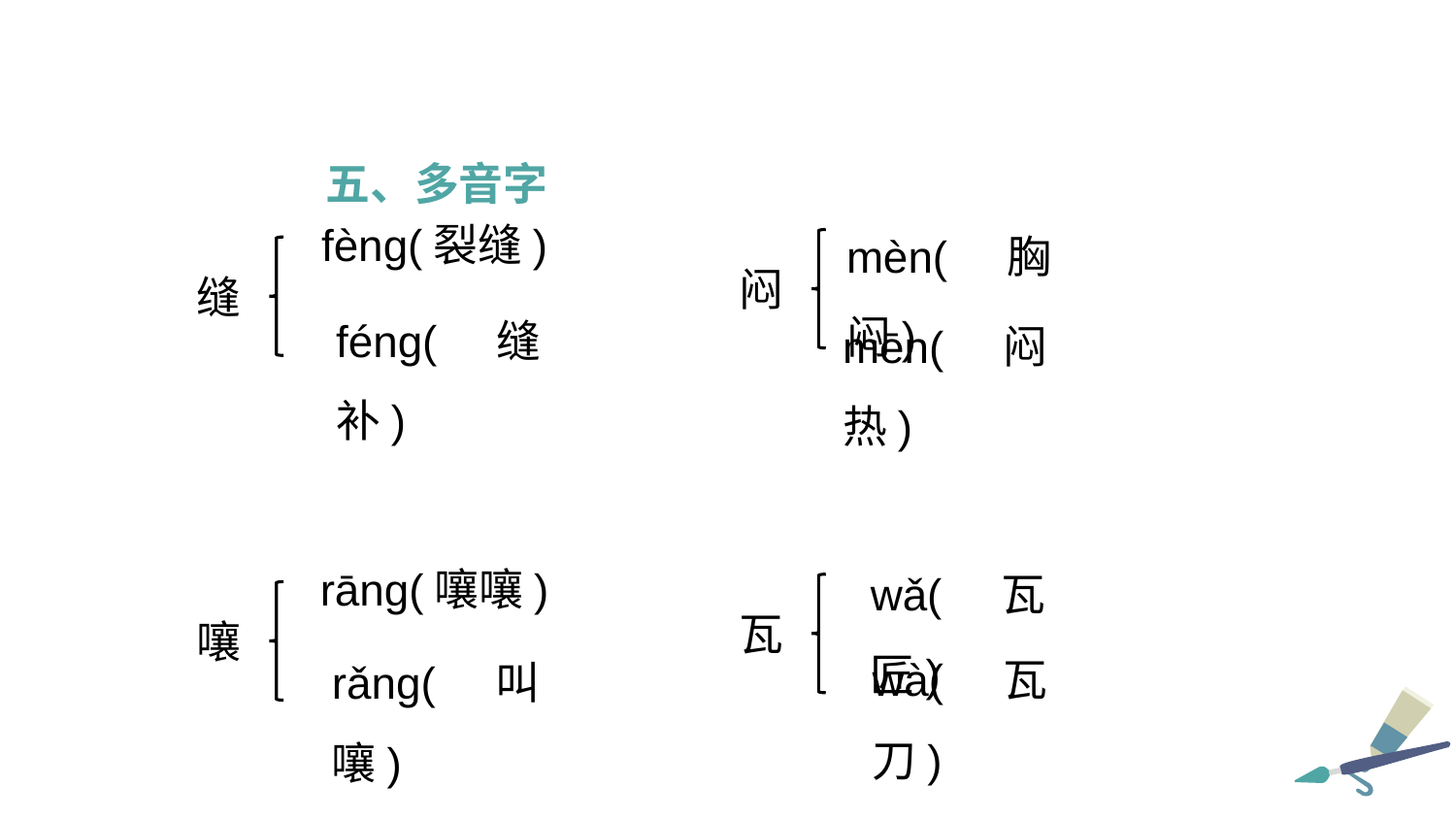

五、多音字

mèn(胸闷)
fèng(裂缝)

闷
缝
féng(缝补)
mēn(闷热)

wǎ(瓦匠)
rāng(嚷嚷)

瓦
嚷
wà(瓦刀)
rǎng(叫嚷)